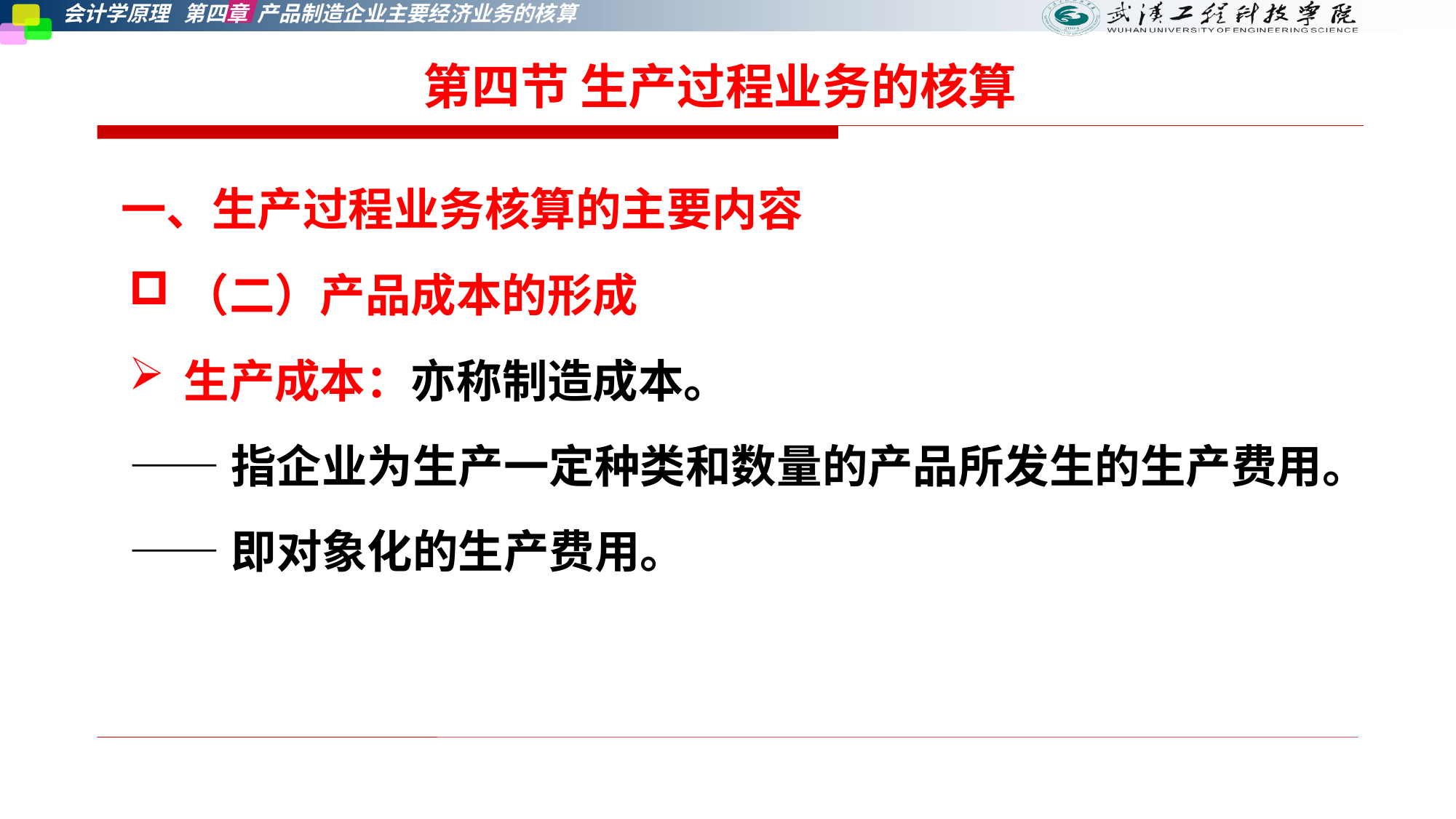

第四节 生产过程业务的核算
一、生产过程业务核算的主要内容
（二）产品成本的形成
生产成本：亦称制造成本。
——指企业为生产一定种类和数量的产品所发生的生产费用。
——即对象化的生产费用。